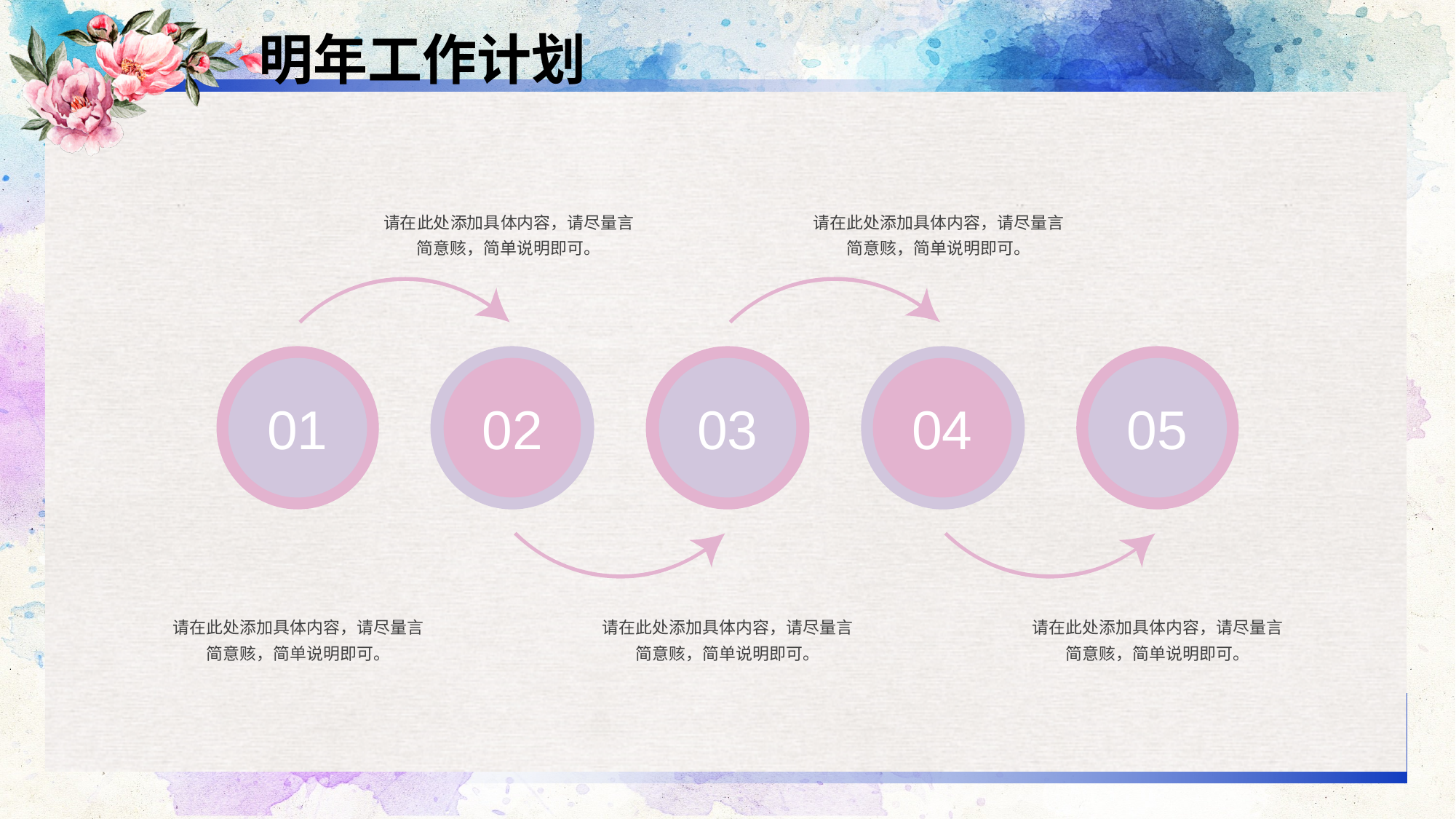

明年工作计划
请在此处添加具体内容，请尽量言简意赅，简单说明即可。
请在此处添加具体内容，请尽量言简意赅，简单说明即可。

01
02
03
04
05

请在此处添加具体内容，请尽量言简意赅，简单说明即可。
请在此处添加具体内容，请尽量言简意赅，简单说明即可。
请在此处添加具体内容，请尽量言简意赅，简单说明即可。